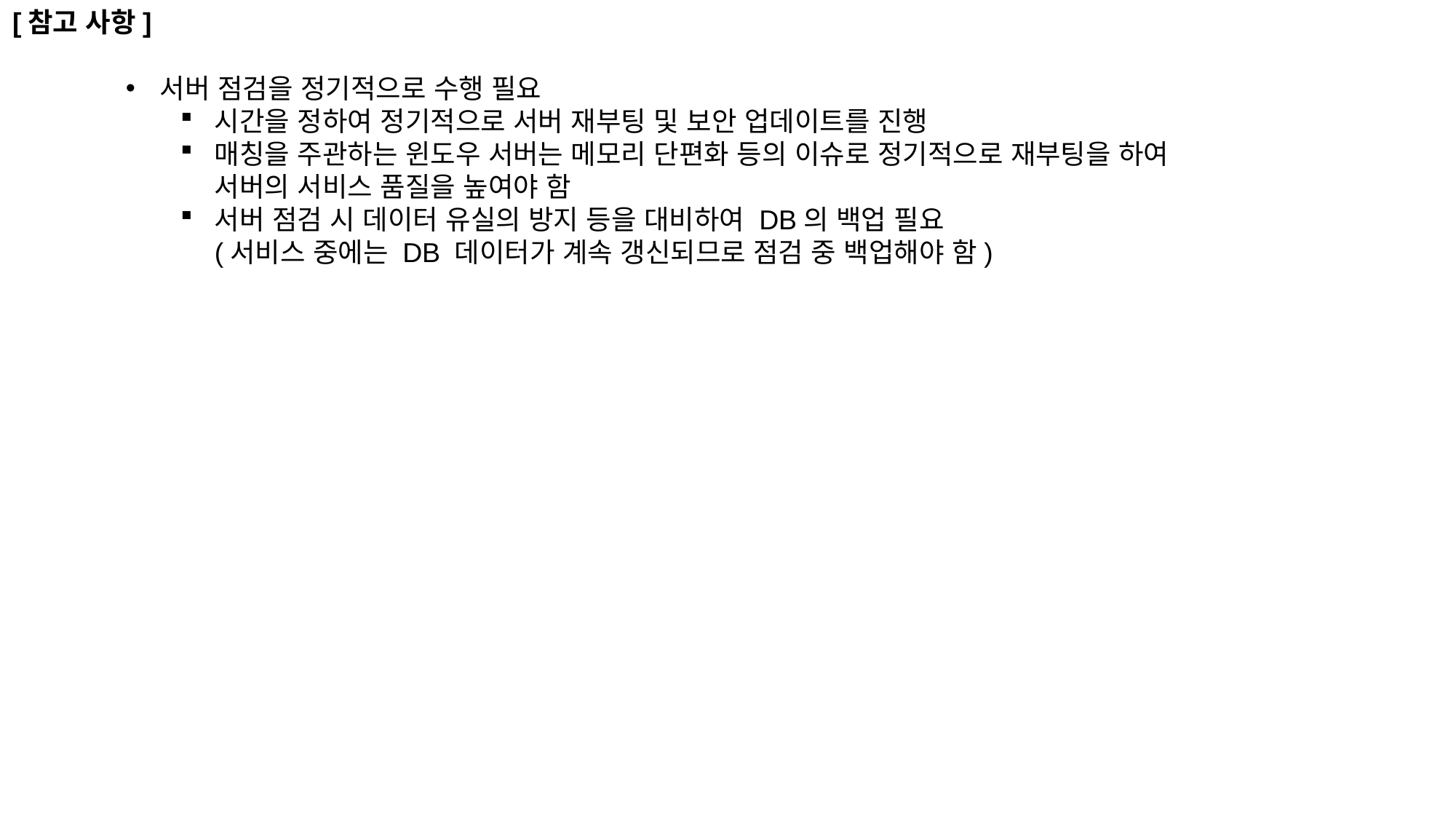

[참고 사항]
서버 점검을 정기적으로 수행 필요
시간을 정하여 정기적으로 서버 재부팅 및 보안 업데이트를 진행
매칭을 주관하는 윈도우 서버는 메모리 단편화 등의 이슈로 정기적으로 재부팅을 하여
서버의 서비스 품질을 높여야 함
서버 점검 시 데이터 유실의 방지 등을 대비하여 DB의 백업 필요
(서비스 중에는 DB 데이터가 계속 갱신되므로 점검 중 백업해야 함)